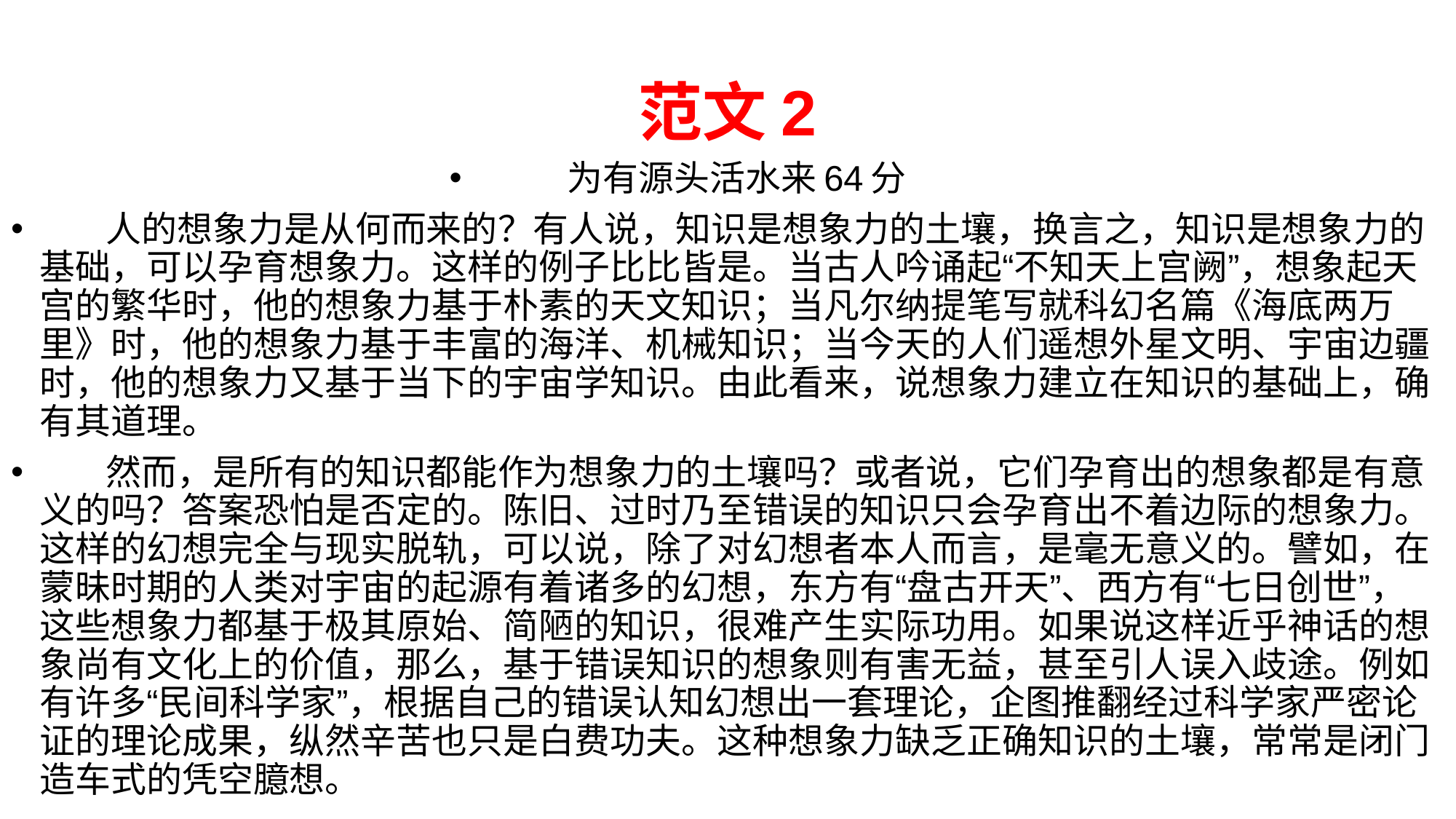

# 范文2
为有源头活水来64分
      人的想象力是从何而来的？有人说，知识是想象力的土壤，换言之，知识是想象力的基础，可以孕育想象力。这样的例子比比皆是。当古人吟诵起“不知天上宫阙”，想象起天宫的繁华时，他的想象力基于朴素的天文知识；当凡尔纳提笔写就科幻名篇《海底两万里》时，他的想象力基于丰富的海洋、机械知识；当今天的人们遥想外星文明、宇宙边疆时，他的想象力又基于当下的宇宙学知识。由此看来，说想象力建立在知识的基础上，确有其道理。
      然而，是所有的知识都能作为想象力的土壤吗？或者说，它们孕育出的想象都是有意义的吗？答案恐怕是否定的。陈旧、过时乃至错误的知识只会孕育出不着边际的想象力。这样的幻想完全与现实脱轨，可以说，除了对幻想者本人而言，是毫无意义的。譬如，在蒙昧时期的人类对宇宙的起源有着诸多的幻想，东方有“盘古开天”、西方有“七日创世”，这些想象力都基于极其原始、简陋的知识，很难产生实际功用。如果说这样近乎神话的想象尚有文化上的价值，那么，基于错误知识的想象则有害无益，甚至引人误入歧途。例如有许多“民间科学家”，根据自己的错误认知幻想出一套理论，企图推翻经过科学家严密论证的理论成果，纵然辛苦也只是白费功夫。这种想象力缺乏正确知识的土壤，常常是闭门造车式的凭空臆想。